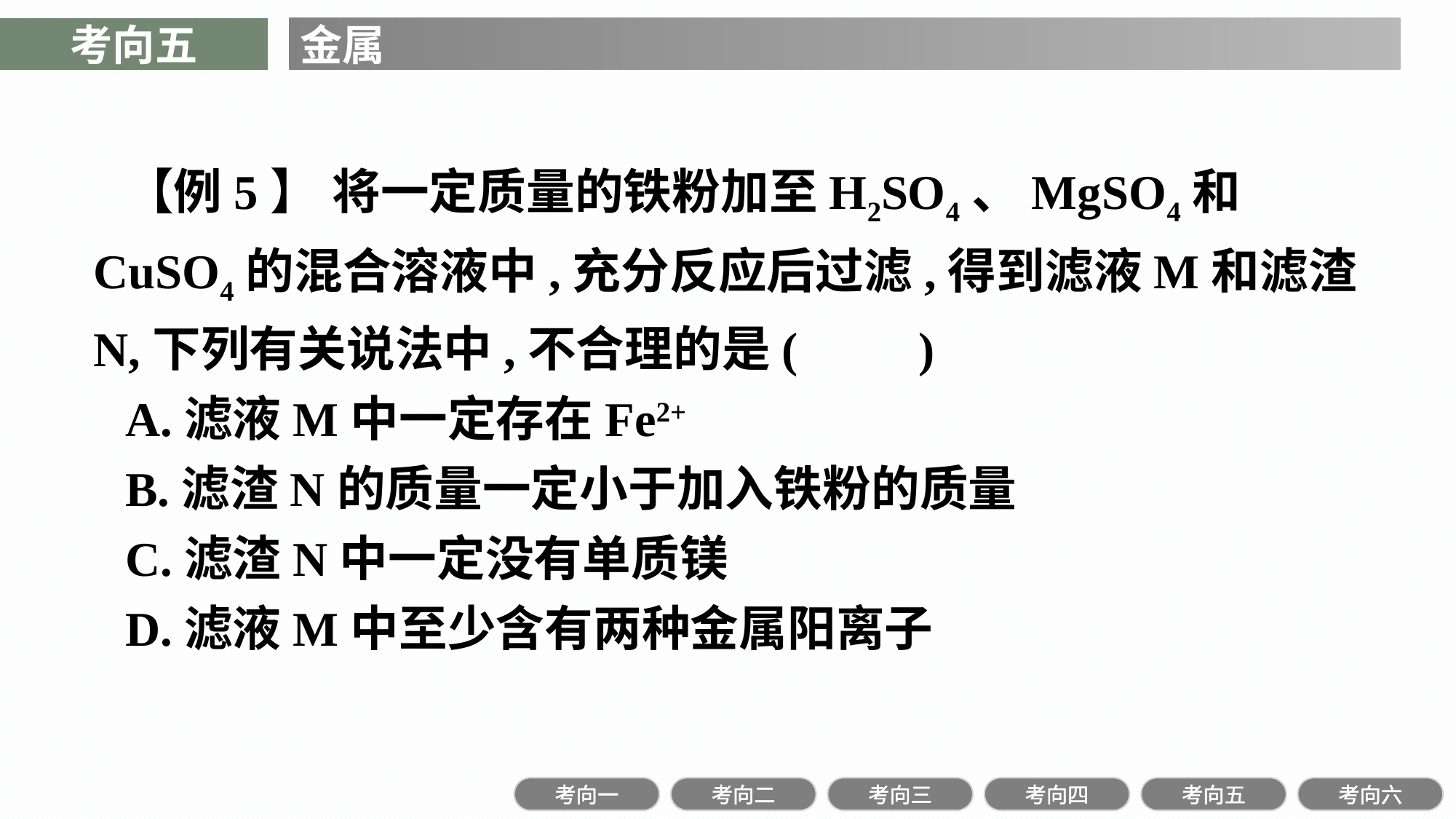

考向五
金属

【例5】 将一定质量的铁粉加至H2SO4、MgSO4和CuSO4的混合溶液中,充分反应后过滤,得到滤液M和滤渣N,下列有关说法中,不合理的是(　　)
A.滤液M中一定存在Fe2+
B.滤渣N的质量一定小于加入铁粉的质量
C.滤渣N中一定没有单质镁
D.滤液M中至少含有两种金属阳离子